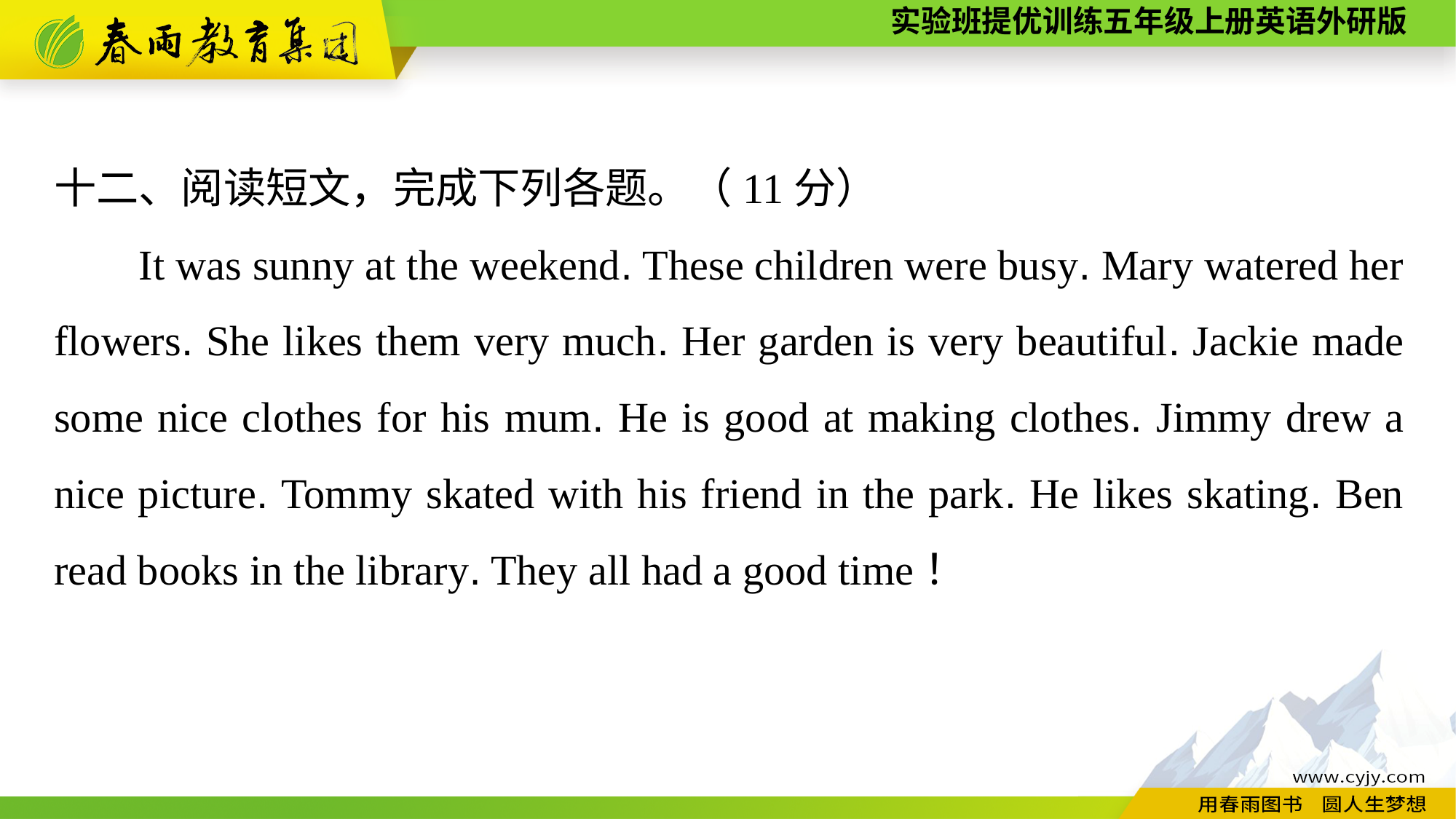

十二、阅读短文，完成下列各题。（11分）
It was sunny at the weekend. These children were busy. Mary watered her flowers. She likes them very much. Her garden is very beautiful. Jackie made some nice clothes for his mum. He is good at making clothes. Jimmy drew a nice picture. Tommy skated with his friend in the park. He likes skating. Ben read books in the library. They all had a good time！